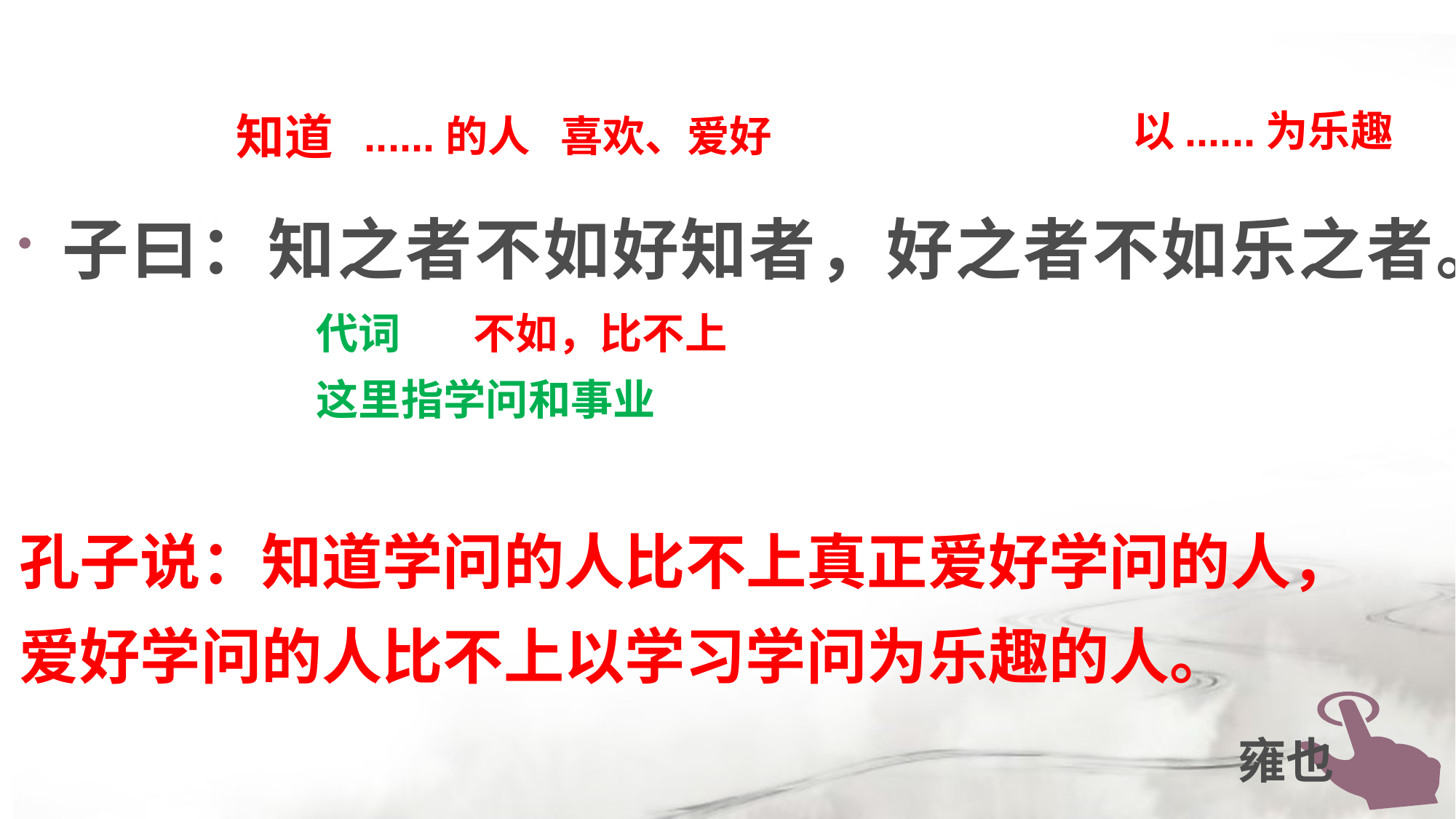

知道
以......为乐趣
喜欢、爱好
......的人
子曰：知之者不如好知者，好之者不如乐之者。
代词
这里指学问和事业
不如，比不上
孔子说：知道学问的人比不上真正爱好学问的人，爱好学问的人比不上以学习学问为乐趣的人。

雍也